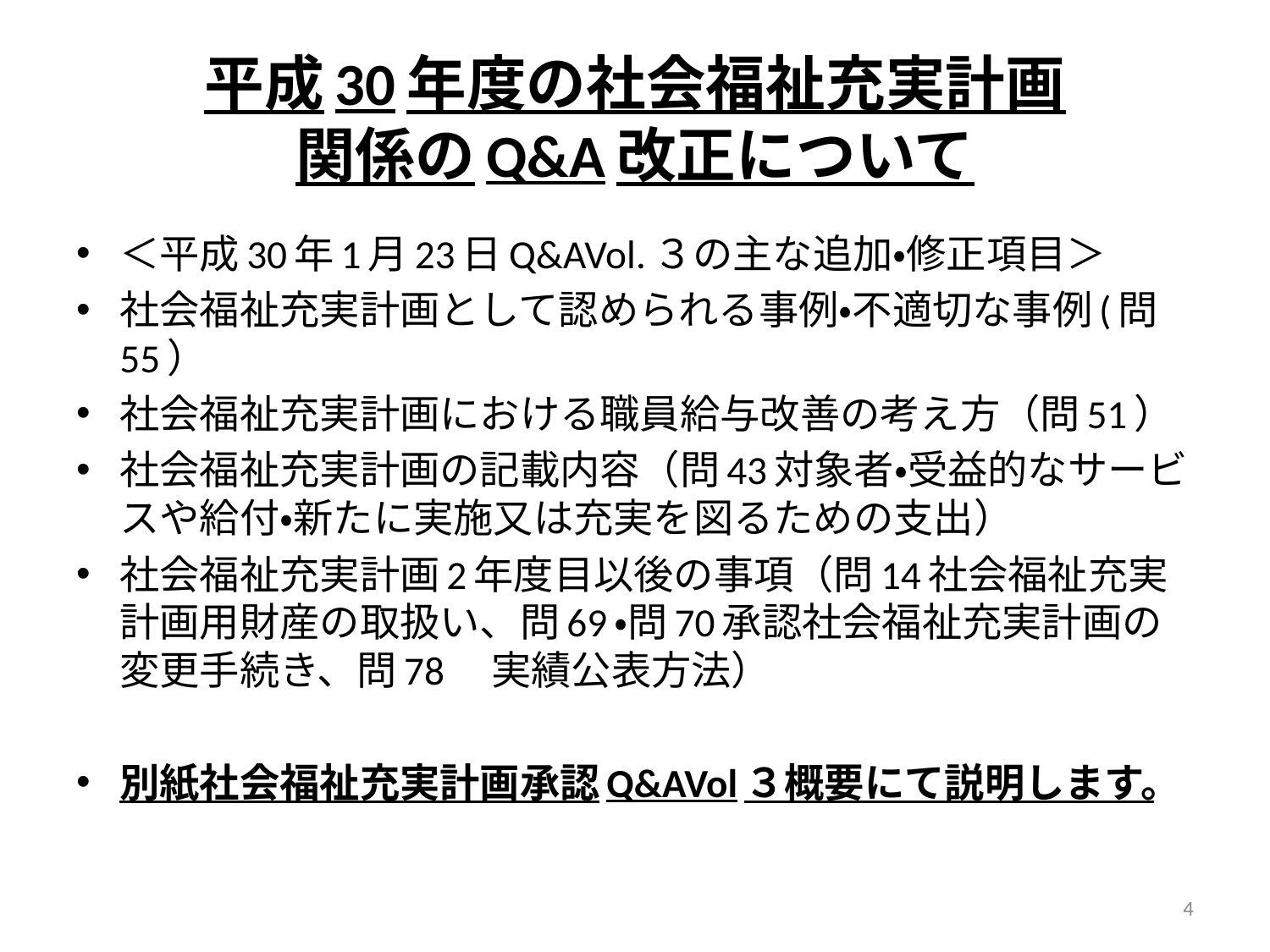

# 平成30年度の社会福祉充実計画 関係のQ&A改正について
＜平成30年1月23日Q&AVol.３の主な追加・修正項目＞
社会福祉充実計画として認められる事例・不適切な事例(問55）
社会福祉充実計画における職員給与改善の考え方（問51）
社会福祉充実計画の記載内容（問43対象者・受益的なサービスや給付・新たに実施又は充実を図るための支出）
社会福祉充実計画2年度目以後の事項（問14社会福祉充実計画用財産の取扱い、問69・問70承認社会福祉充実計画の変更手続き、問78　実績公表方法）

別紙社会福祉充実計画承認Q&AVol３概要にて説明します。
4